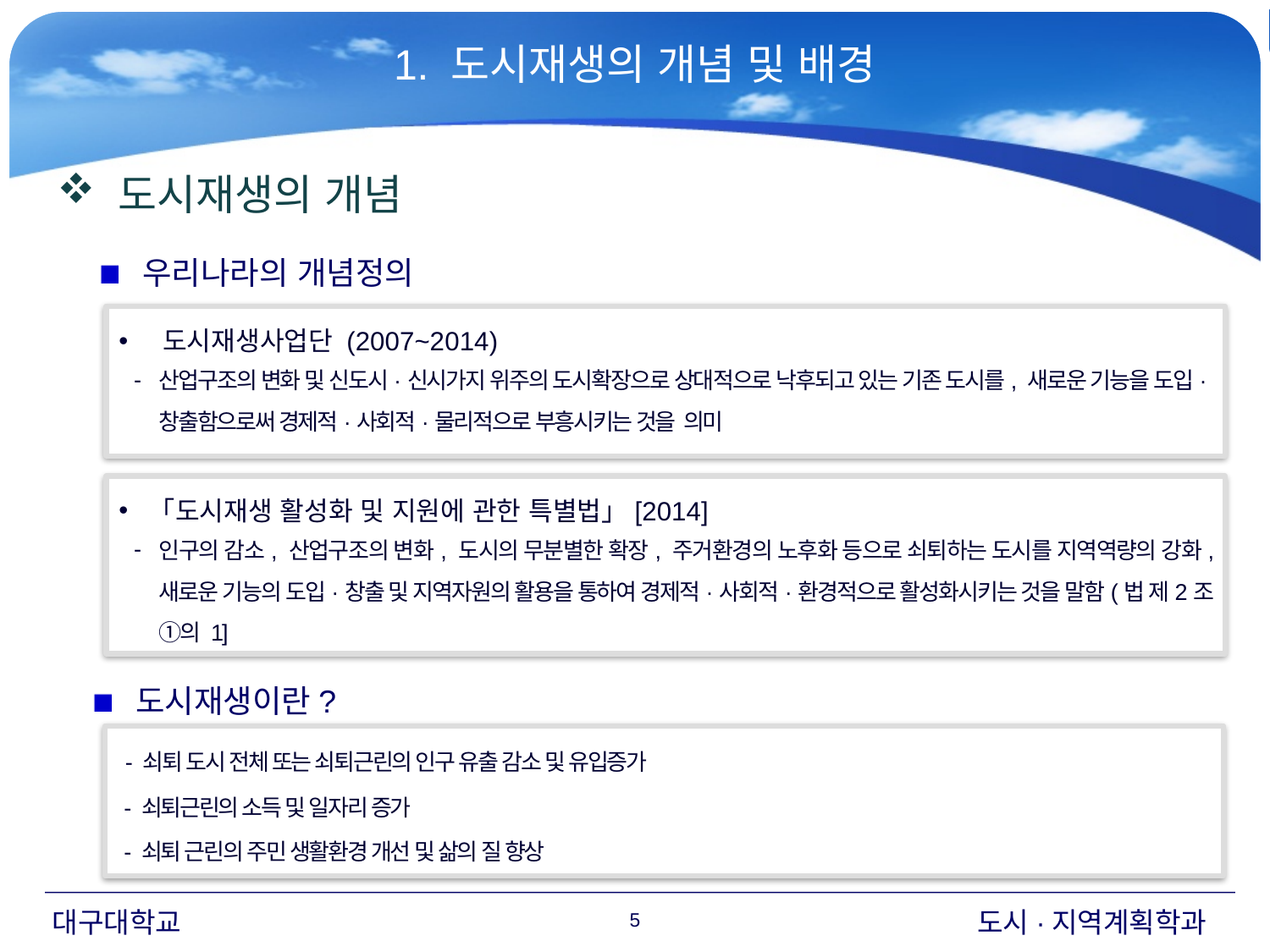

1. 도시재생의 개념 및 배경
 도시재생의 개념
 우리나라의 개념정의
 도시재생사업단 (2007~2014)
산업구조의 변화 및 신도시·신시가지 위주의 도시확장으로 상대적으로 낙후되고 있는 기존 도시를, 새로운 기능을 도입·창출함으로써 경제적·사회적·물리적으로 부흥시키는 것을  의미

「도시재생 활성화 및 지원에 관한 특별법」[2014]
인구의 감소, 산업구조의 변화, 도시의 무분별한 확장, 주거환경의 노후화 등으로 쇠퇴하는 도시를 지역역량의 강화, 새로운 기능의 도입·창출 및 지역자원의 활용을 통하여 경제적·사회적·환경적으로 활성화시키는 것을 말함(법 제2조 ①의 1]
 도시재생이란?
 - 쇠퇴 도시 전체 또는 쇠퇴근린의 인구 유출 감소 및 유입증가
 - 쇠퇴근린의 소득 및 일자리 증가
 - 쇠퇴 근린의 주민 생활환경 개선 및 삶의 질 향상